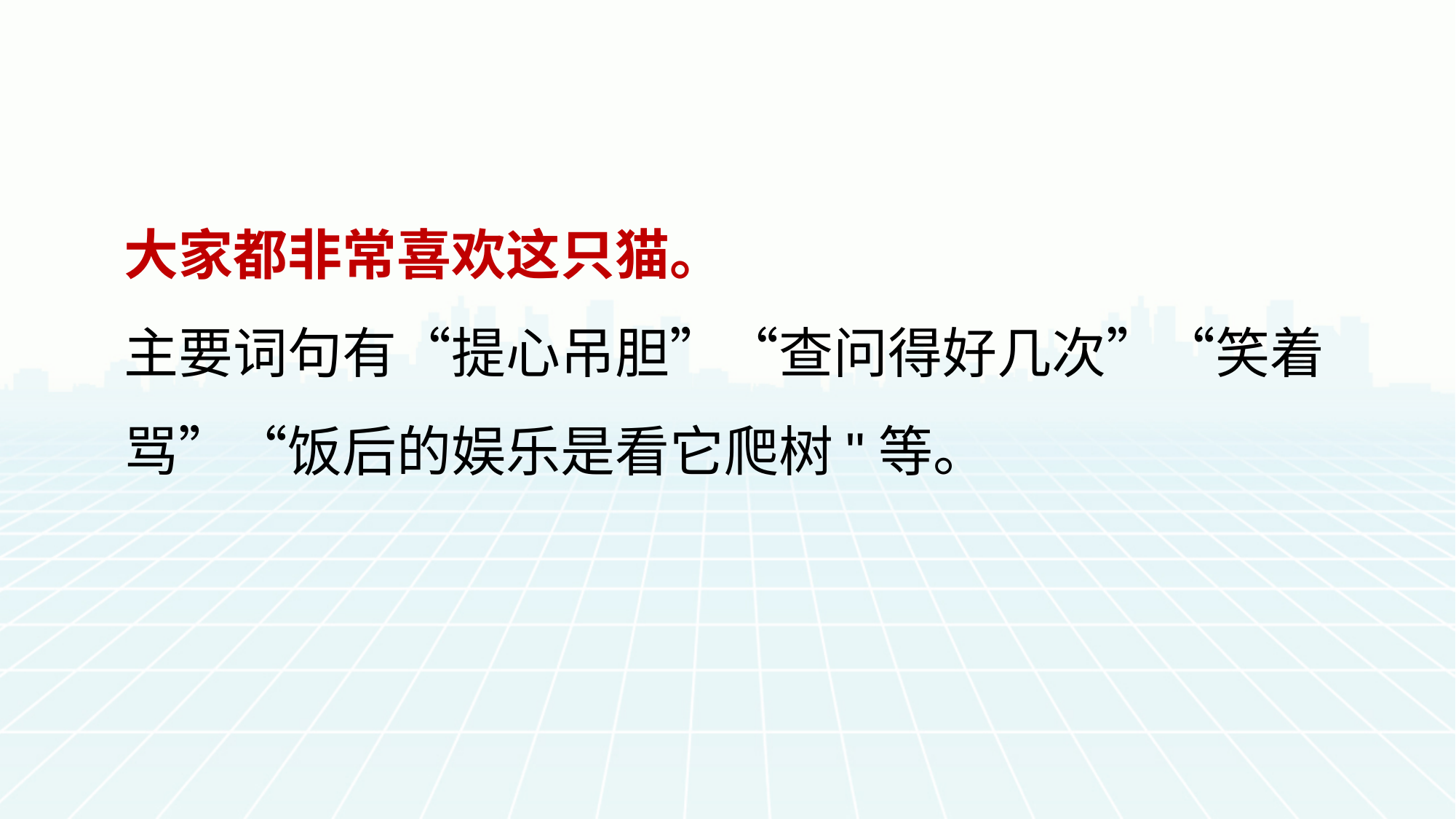

大家都非常喜欢这只猫。
主要词句有“提心吊胆”“查问得好几次”“笑着骂”“饭后的娱乐是看它爬树"等。